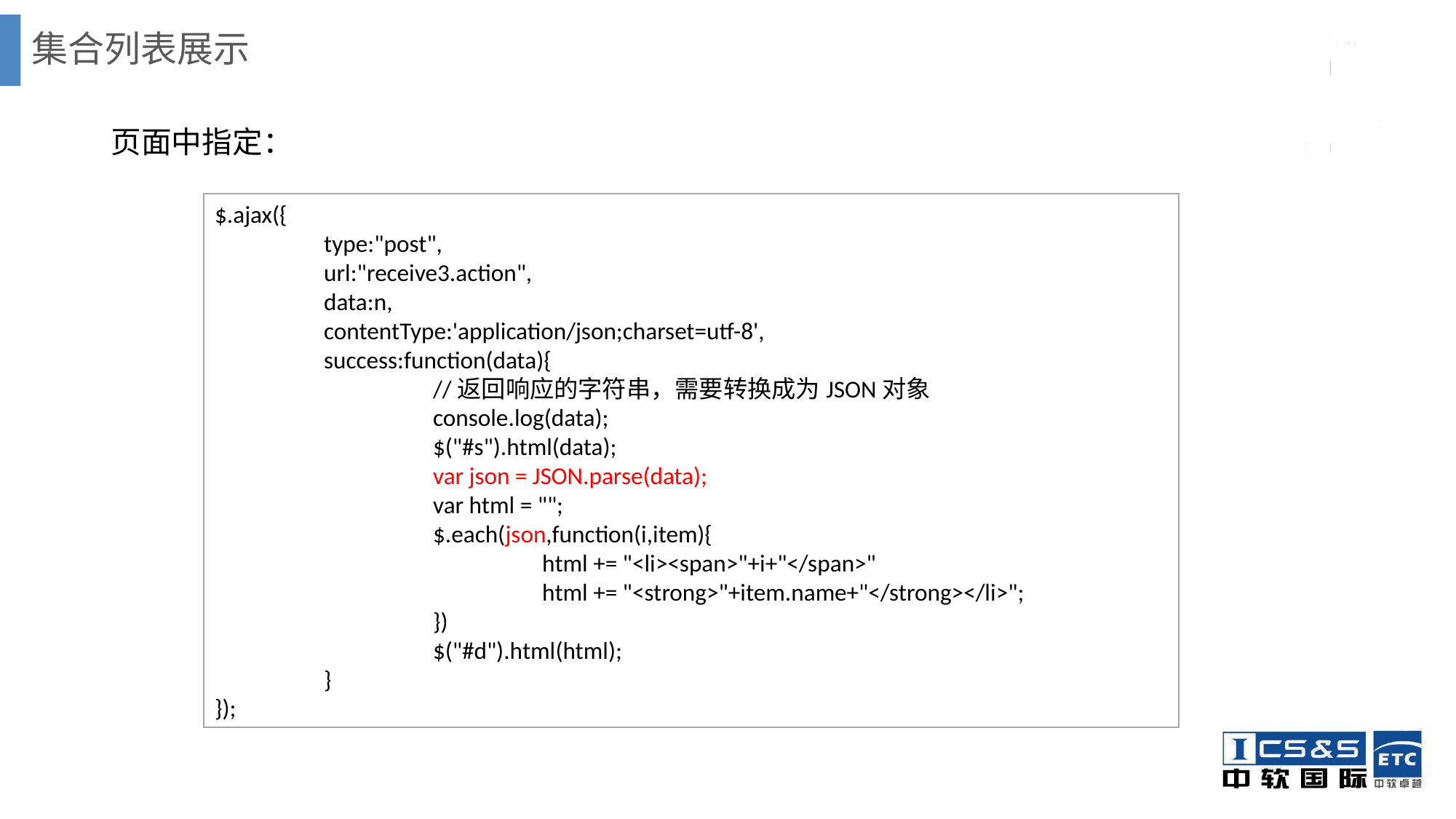

# 集合列表展示
页面中指定：

$.ajax({
	type:"post",
	url:"receive3.action",
	data:n,
	contentType:'application/json;charset=utf-8',
	success:function(data){
		//返回响应的字符串，需要转换成为JSON对象
		console.log(data);
		$("#s").html(data);
		var json = JSON.parse(data);
		var html = "";
		$.each(json,function(i,item){
			html += "<li><span>"+i+"</span>"
			html += "<strong>"+item.name+"</strong></li>";
		})
		$("#d").html(html);
	}
});